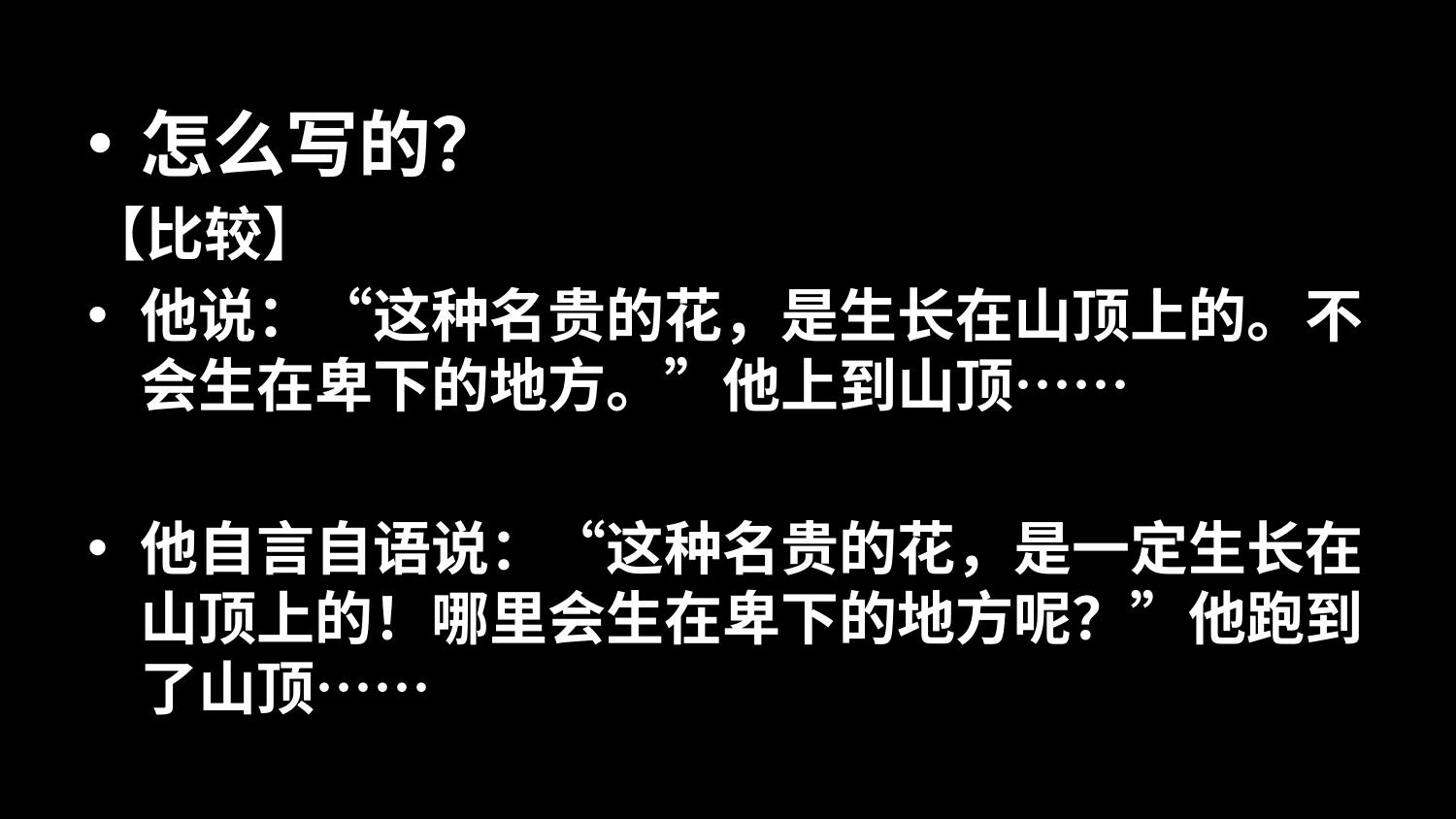

怎么写的？
【比较】
他说：“这种名贵的花，是生长在山顶上的。不会生在卑下的地方。”他上到山顶……

他自言自语说：“这种名贵的花，是一定生长在山顶上的！哪里会生在卑下的地方呢？”他跑到了山顶……